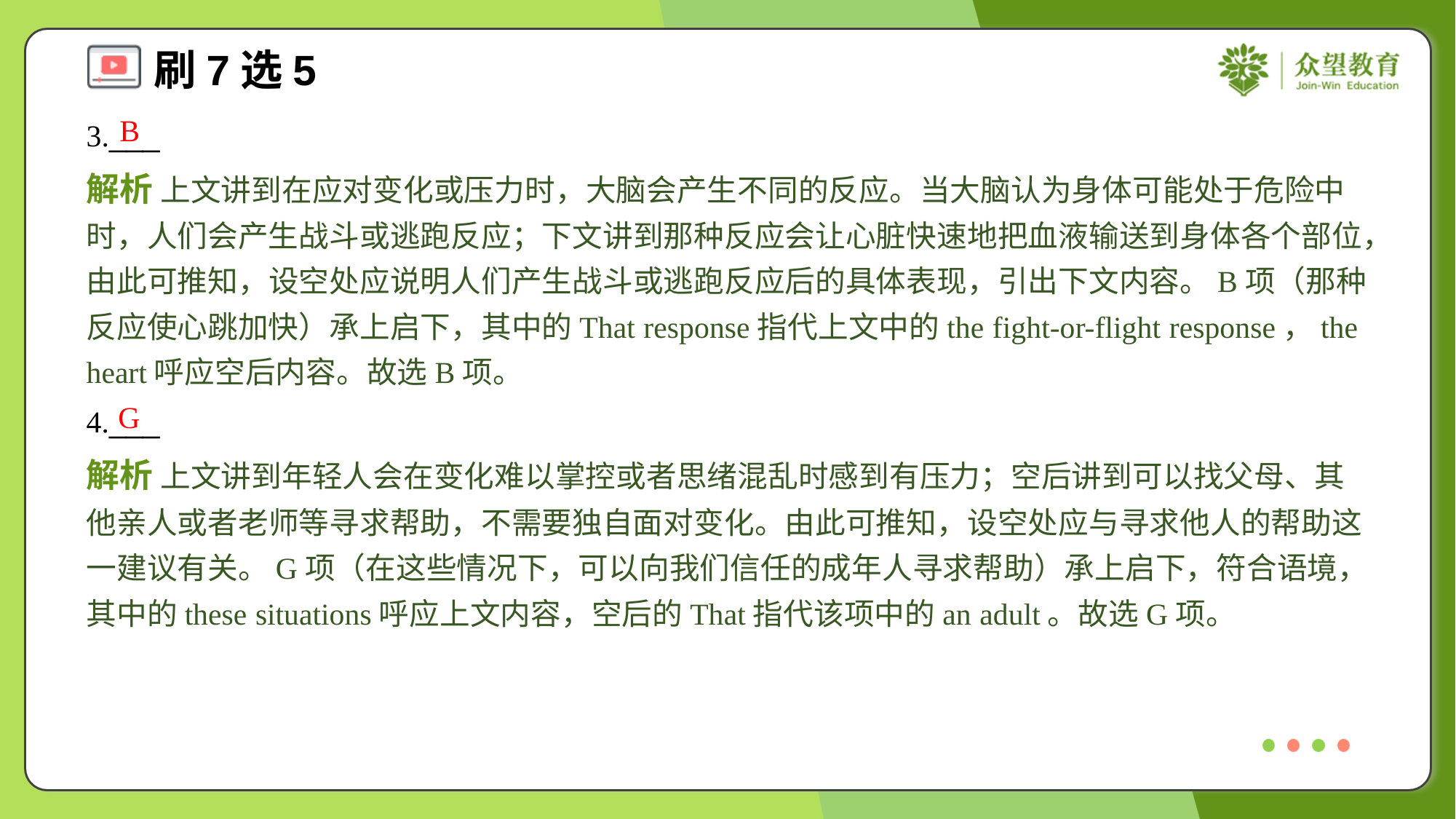

B
3.___
解析 上文讲到在应对变化或压力时，大脑会产生不同的反应。当大脑认为身体可能处于危险中时，人们会产生战斗或逃跑反应；下文讲到那种反应会让心脏快速地把血液输送到身体各个部位，由此可推知，设空处应说明人们产生战斗或逃跑反应后的具体表现，引出下文内容。B项（那种反应使心跳加快）承上启下，其中的That response指代上文中的the fight-or-flight response，the heart呼应空后内容。故选B项。
G
4.___
解析 上文讲到年轻人会在变化难以掌控或者思绪混乱时感到有压力；空后讲到可以找父母、其他亲人或者老师等寻求帮助，不需要独自面对变化。由此可推知，设空处应与寻求他人的帮助这一建议有关。G项（在这些情况下，可以向我们信任的成年人寻求帮助）承上启下，符合语境，其中的these situations呼应上文内容，空后的That指代该项中的an adult。故选G项。